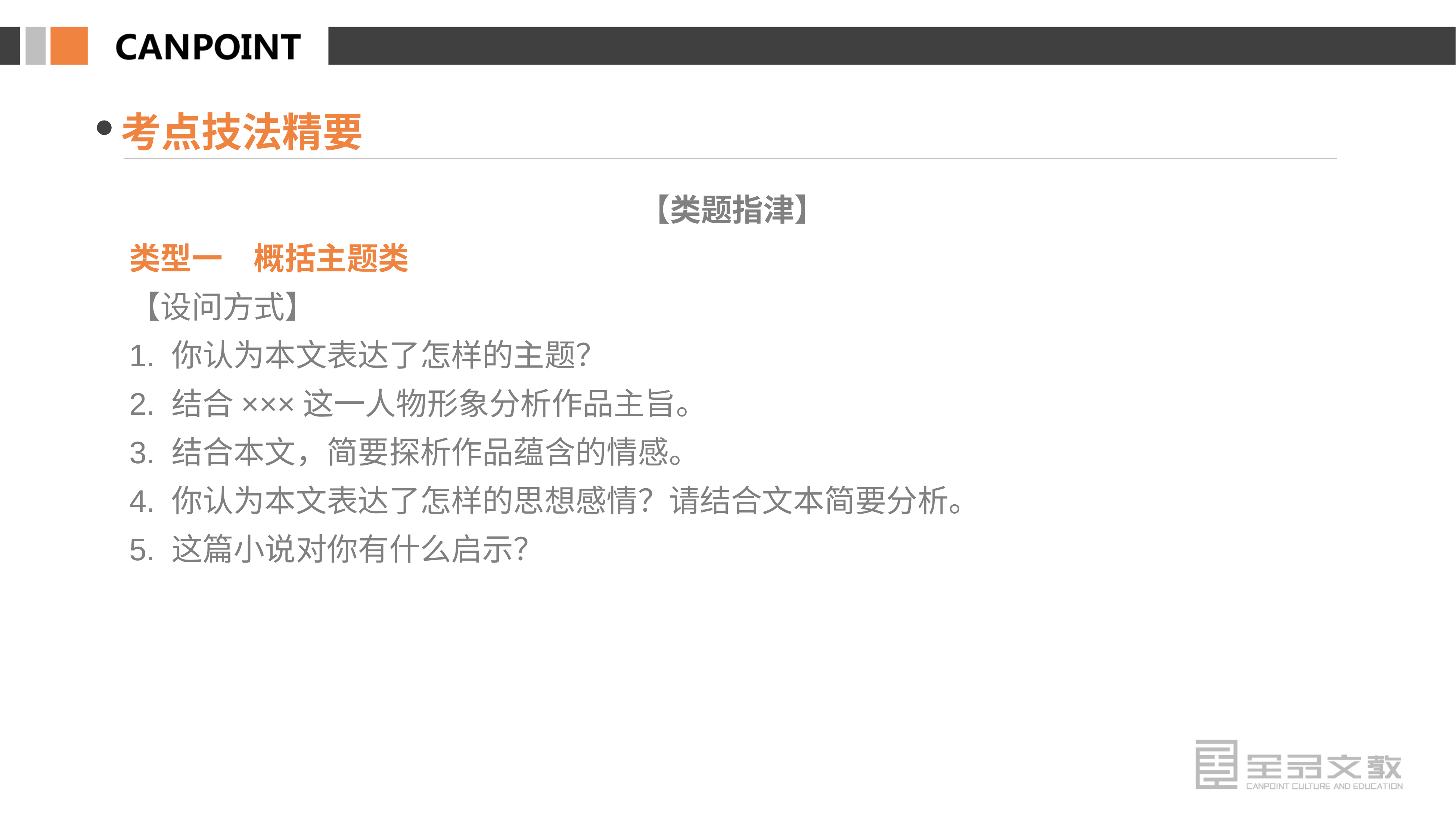

考点技法精要

【类题指津】
类型一　概括主题类
【设问方式】
1. 你认为本文表达了怎样的主题？
2. 结合×××这一人物形象分析作品主旨。
3. 结合本文，简要探析作品蕴含的情感。
4. 你认为本文表达了怎样的思想感情？请结合文本简要分析。
5. 这篇小说对你有什么启示？